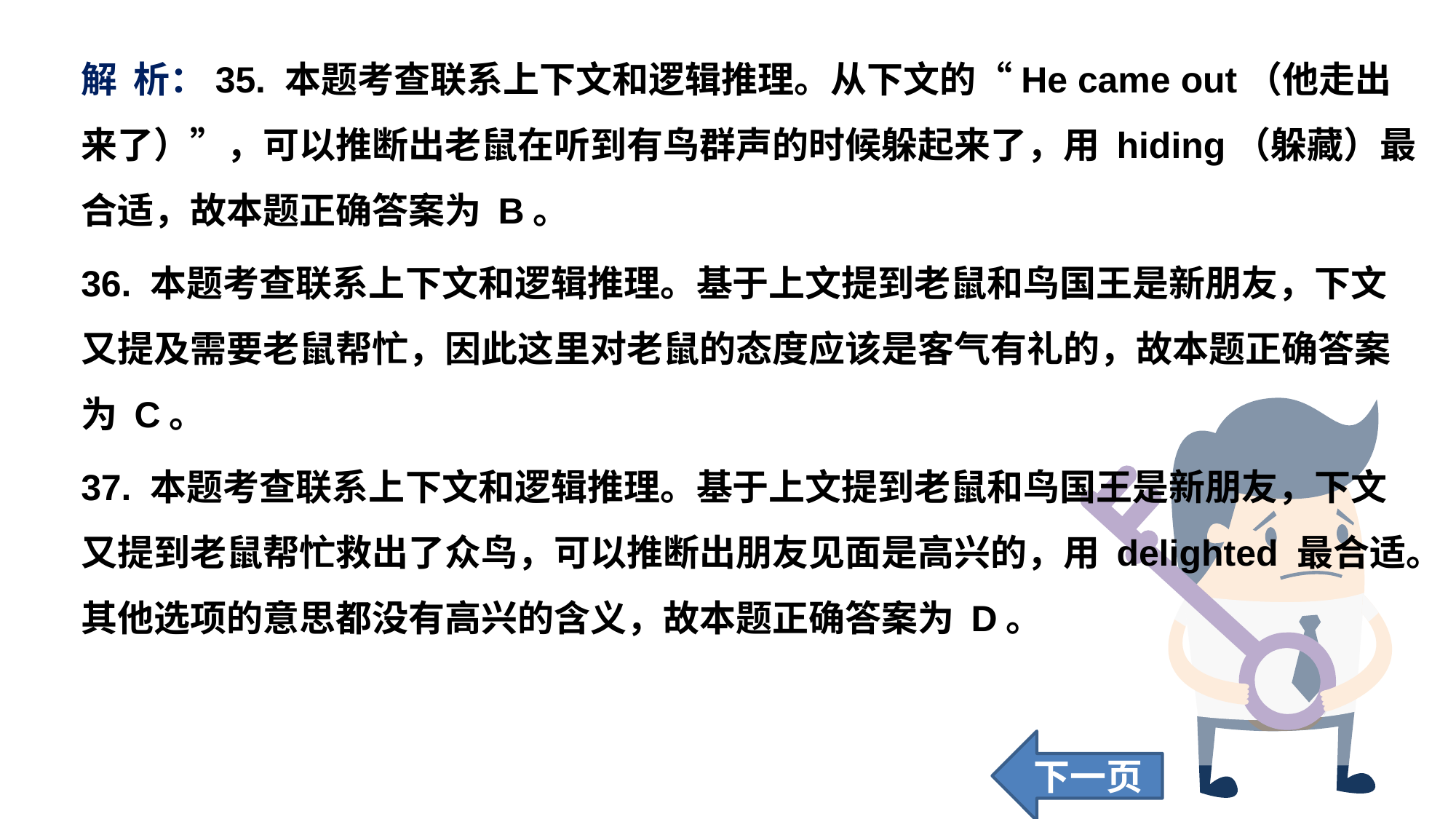

解  析：35. 本题考查联系上下文和逻辑推理。从下文的“He came out（他走出来了）”，可以推断出老鼠在听到有鸟群声的时候躲起来了，用 hiding（躲藏）最合适，故本题正确答案为 B。
36. 本题考查联系上下文和逻辑推理。基于上文提到老鼠和鸟国王是新朋友，下文又提及需要老鼠帮忙，因此这里对老鼠的态度应该是客气有礼的，故本题正确答案为 C。
37. 本题考查联系上下文和逻辑推理。基于上文提到老鼠和鸟国王是新朋友，下文又提到老鼠帮忙救出了众鸟，可以推断出朋友见面是高兴的，用 delighted 最合适。其他选项的意思都没有高兴的含义，故本题正确答案为 D。

下一页
131